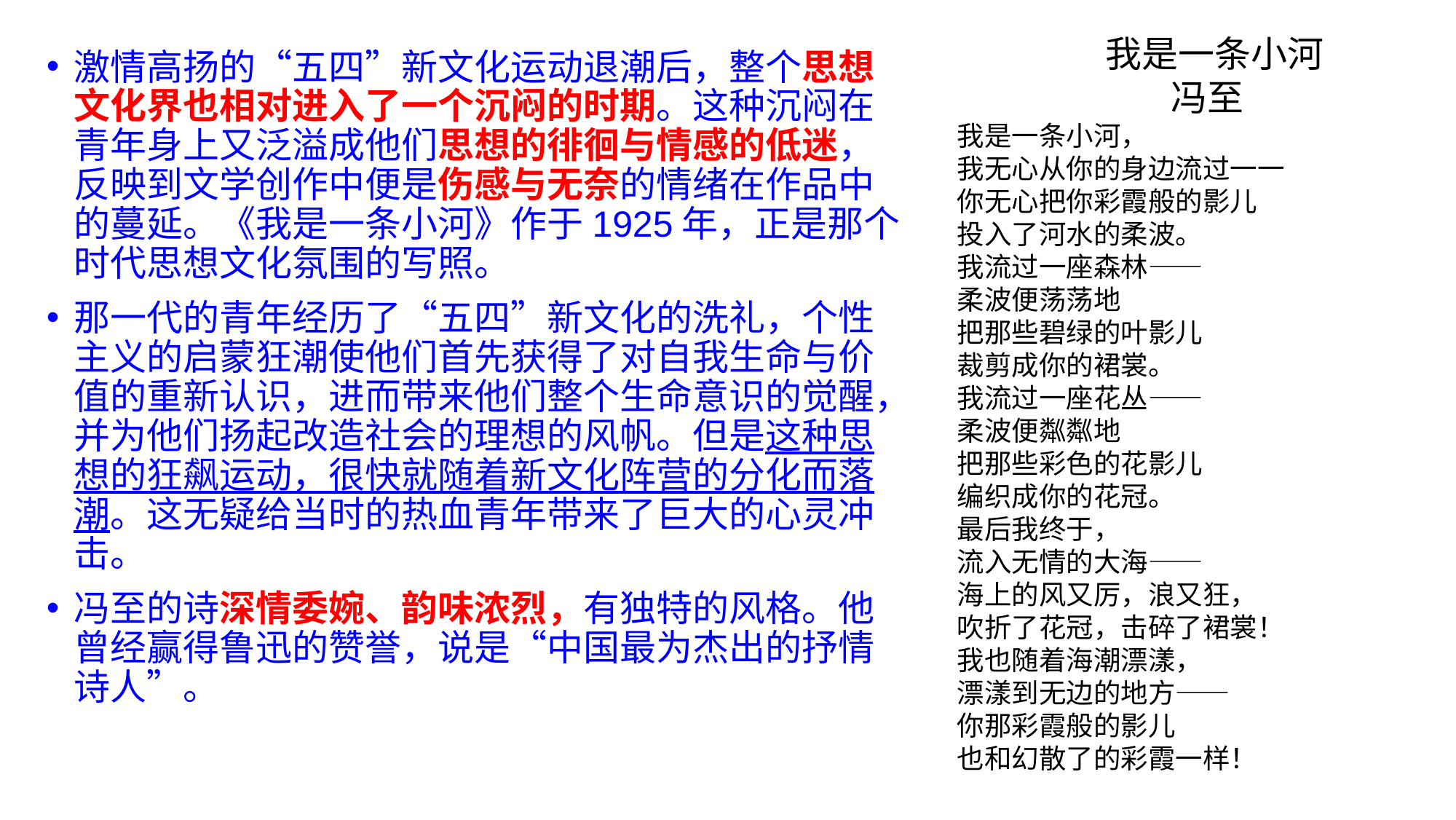

我是一条小河
                         冯至
我是一条小河，
我无心从你的身边流过一一
你无心把你彩霞般的影儿
投入了河水的柔波。
我流过一座森林——
柔波便荡荡地
把那些碧绿的叶影儿
裁剪成你的裙裳。
我流过一座花丛——
柔波便粼粼地
把那些彩色的花影儿
编织成你的花冠。
最后我终于，
流入无情的大海——
海上的风又厉，浪又狂，
吹折了花冠，击碎了裙裳！
我也随着海潮漂漾，
漂漾到无边的地方——
你那彩霞般的影儿
也和幻散了的彩霞一样！
激情高扬的“五四”新文化运动退潮后，整个思想文化界也相对进入了一个沉闷的时期。这种沉闷在青年身上又泛溢成他们思想的徘徊与情感的低迷，反映到文学创作中便是伤感与无奈的情绪在作品中的蔓延。《我是一条小河》作于1925年，正是那个时代思想文化氛围的写照。
那一代的青年经历了“五四”新文化的洗礼，个性主义的启蒙狂潮使他们首先获得了对自我生命与价值的重新认识，进而带来他们整个生命意识的觉醒，并为他们扬起改造社会的理想的风帆。但是这种思想的狂飙运动，很快就随着新文化阵营的分化而落潮。这无疑给当时的热血青年带来了巨大的心灵冲击。
冯至的诗深情委婉、韵味浓烈，有独特的风格。他曾经赢得鲁迅的赞誉，说是“中国最为杰出的抒情诗人”。